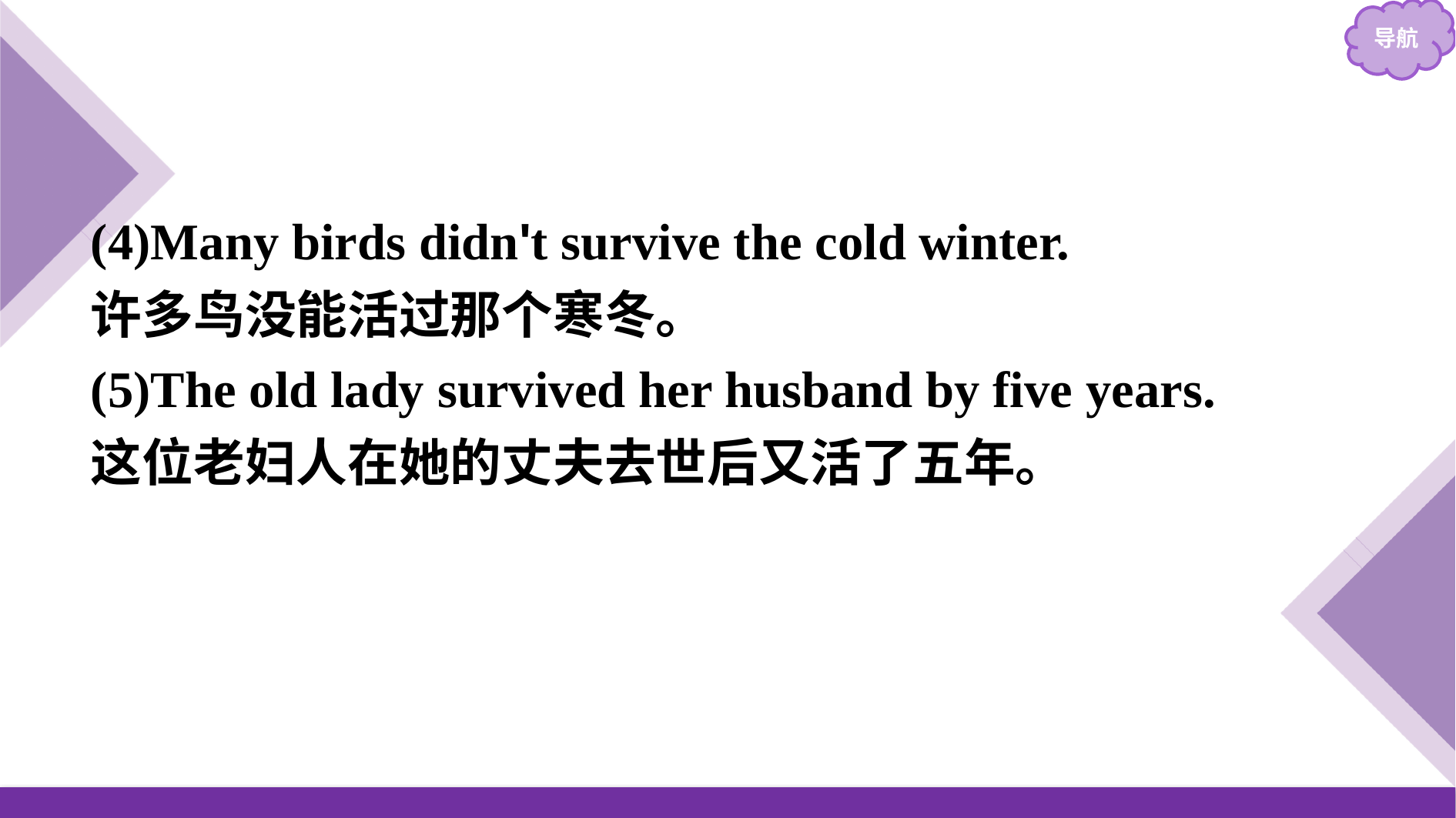

(4)Many birds didn't survive the cold winter.
许多鸟没能活过那个寒冬。
(5)The old lady survived her husband by five years.
这位老妇人在她的丈夫去世后又活了五年。